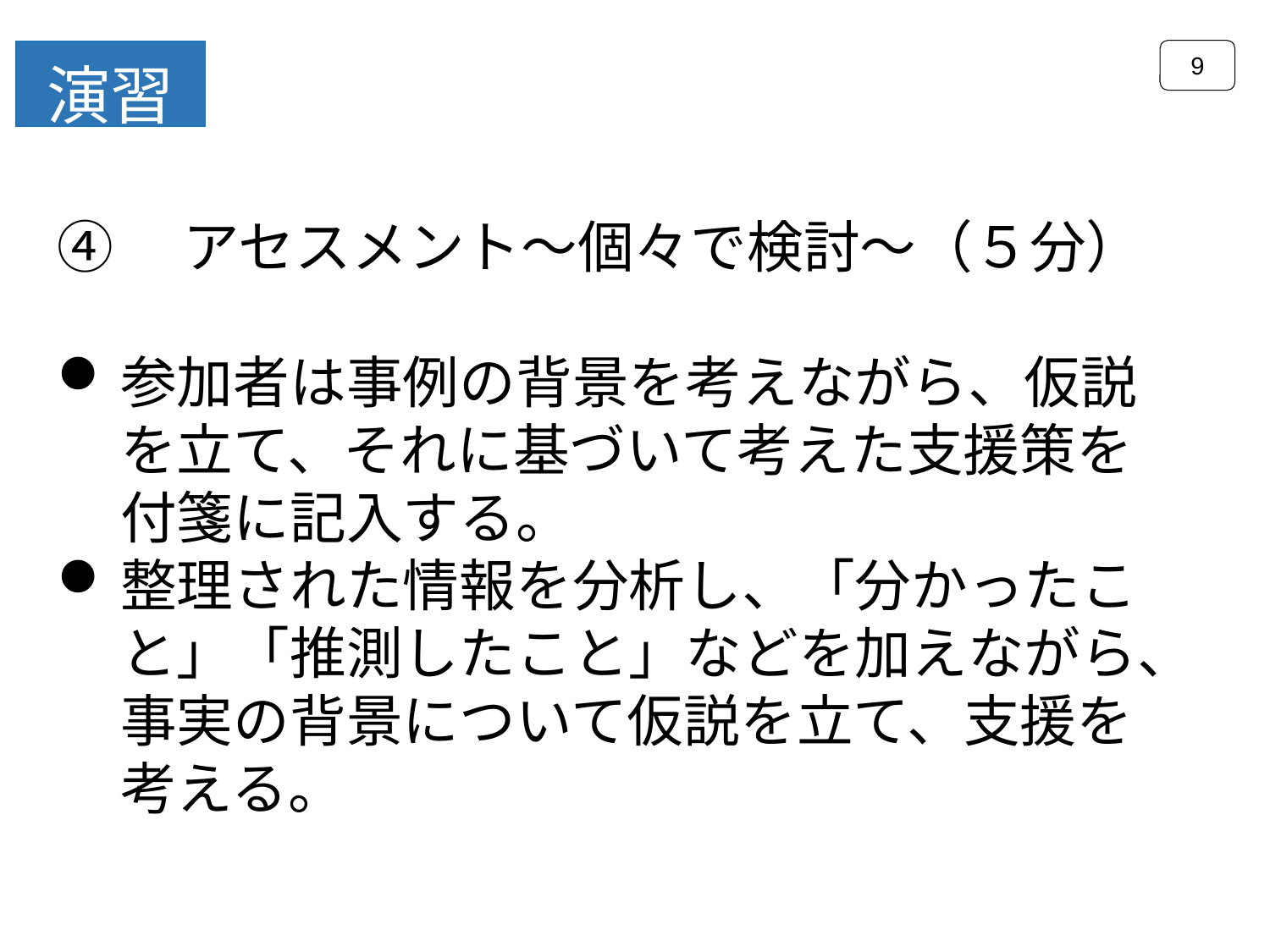

9
演習
④　アセスメント～個々で検討～（５分）

参加者は事例の背景を考えながら、仮説を立て、それに基づいて考えた支援策を付箋に記入する。
整理された情報を分析し、「分かったこと」「推測したこと」などを加えながら、事実の背景について仮説を立て、支援を考える。